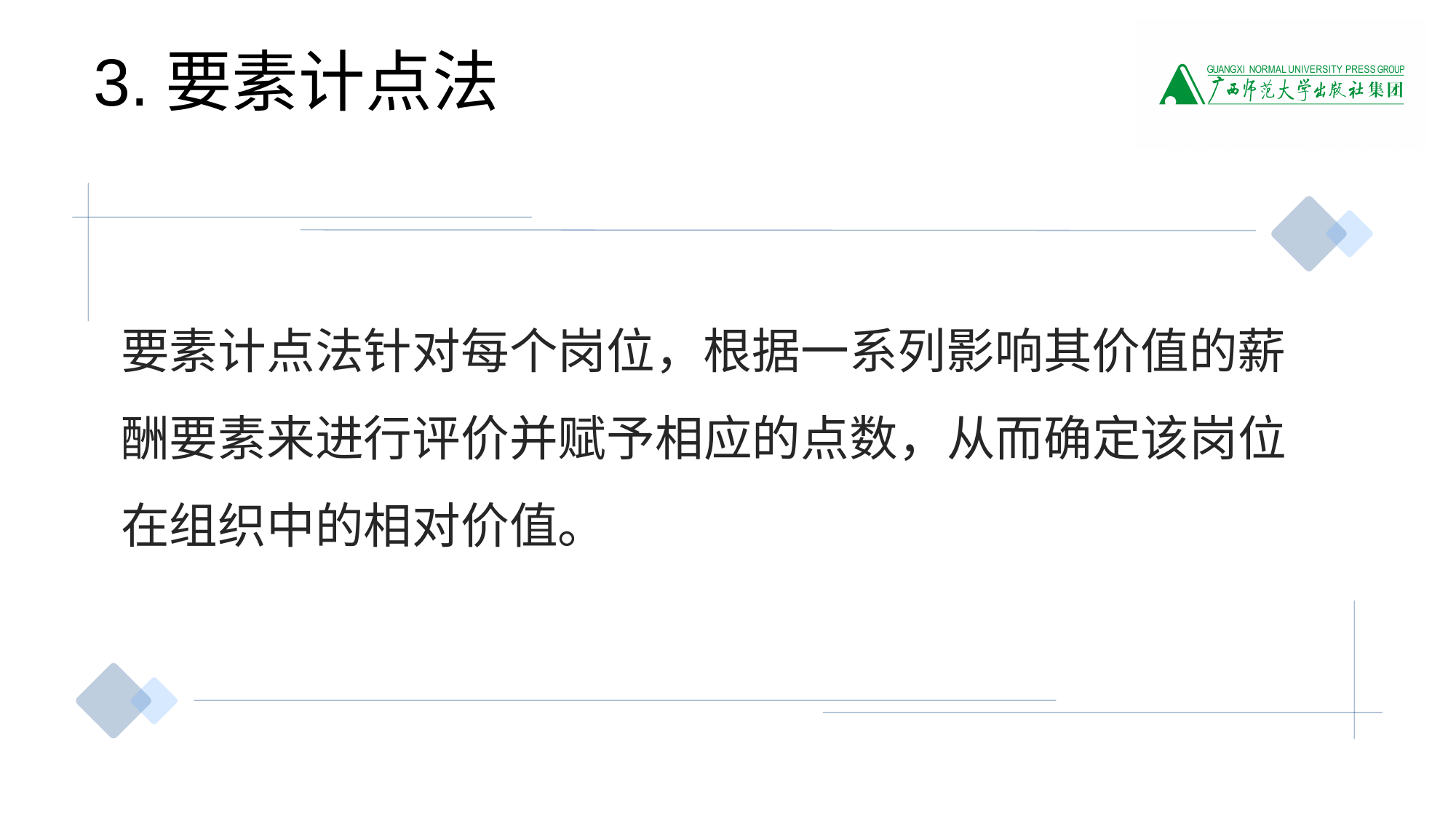

# 3.要素计点法

要素计点法针对每个岗位，根据一系列影响其价值的薪酬要素来进行评价并赋予相应的点数，从而确定该岗位在组织中的相对价值。